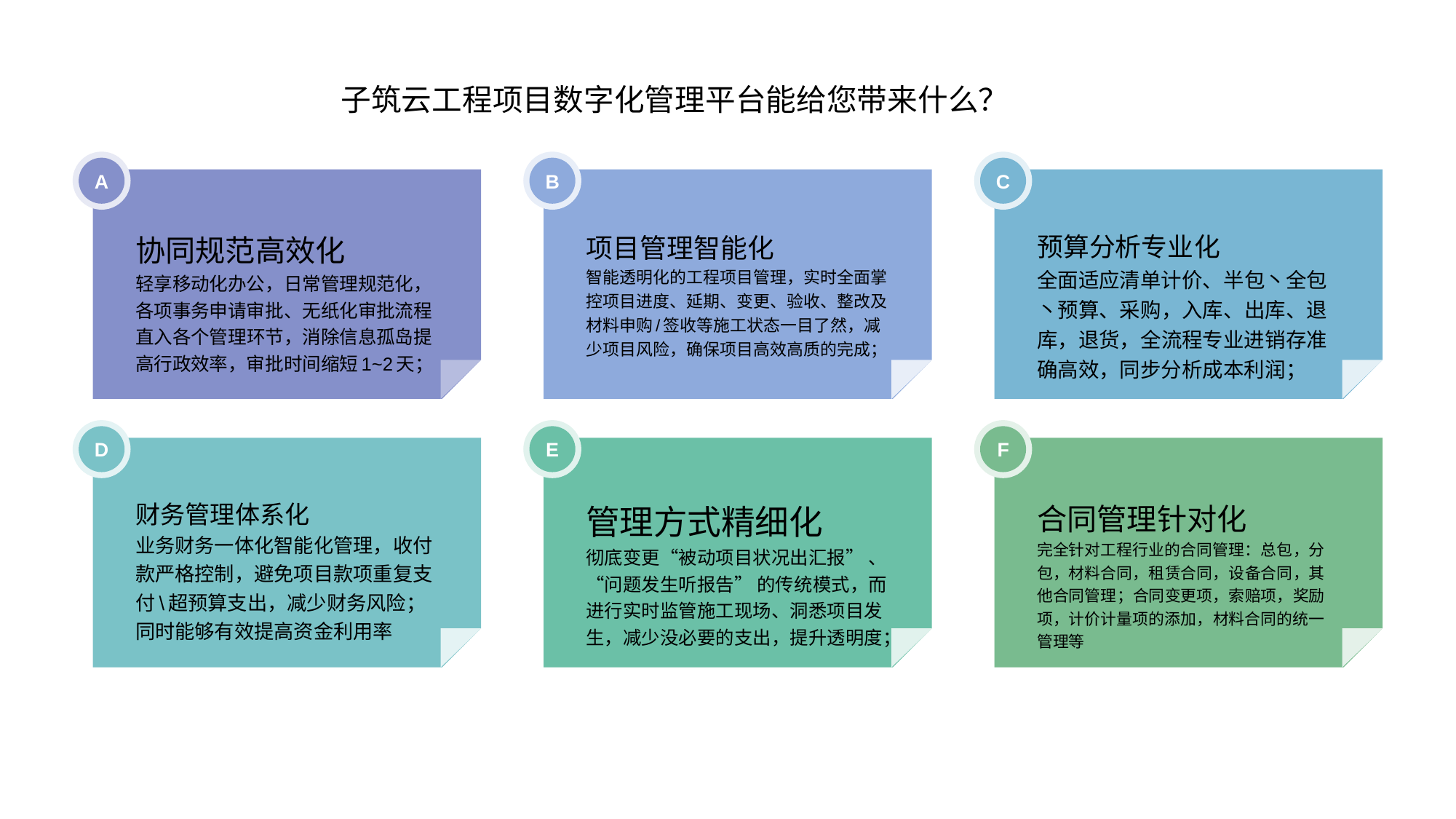

子筑云工程项目数字化管理平台能给您带来什么？

A
B
C

协同规范高效化
轻享移动化办公，日常管理规范化，各项事务申请审批、无纸化审批流程直入各个管理环节，消除信息孤岛提高行政效率，审批时间缩短1~2天；
项目管理智能化
智能透明化的工程项目管理，实时全面掌控项目进度、延期、变更、验收、整改及材料申购/签收等施工状态一目了然，减少项目风险，确保项目高效高质的完成；
预算分析专业化
全面适应清单计价、半包丶全包丶预算、采购，入库、出库、退库，退货，全流程专业进销存准确高效，同步分析成本利润；

D
E
F

财务管理体系化
业务财务一体化智能化管理，收付款严格控制，避免项目款项重复支付\超预算支出，减少财务风险；同时能够有效提高资金利用率

管理方式精细化
彻底变更“被动项目状况出汇报” 、“问题发生听报告” 的传统模式，而进行实时监管施工现场、洞悉项目发生，减少没必要的支出，提升透明度；
合同管理针对化
完全针对工程行业的合同管理：总包，分包，材料合同，租赁合同，设备合同，其他合同管理；合同变更项，索赔项，奖励项，计价计量项的添加，材料合同的统一管理等